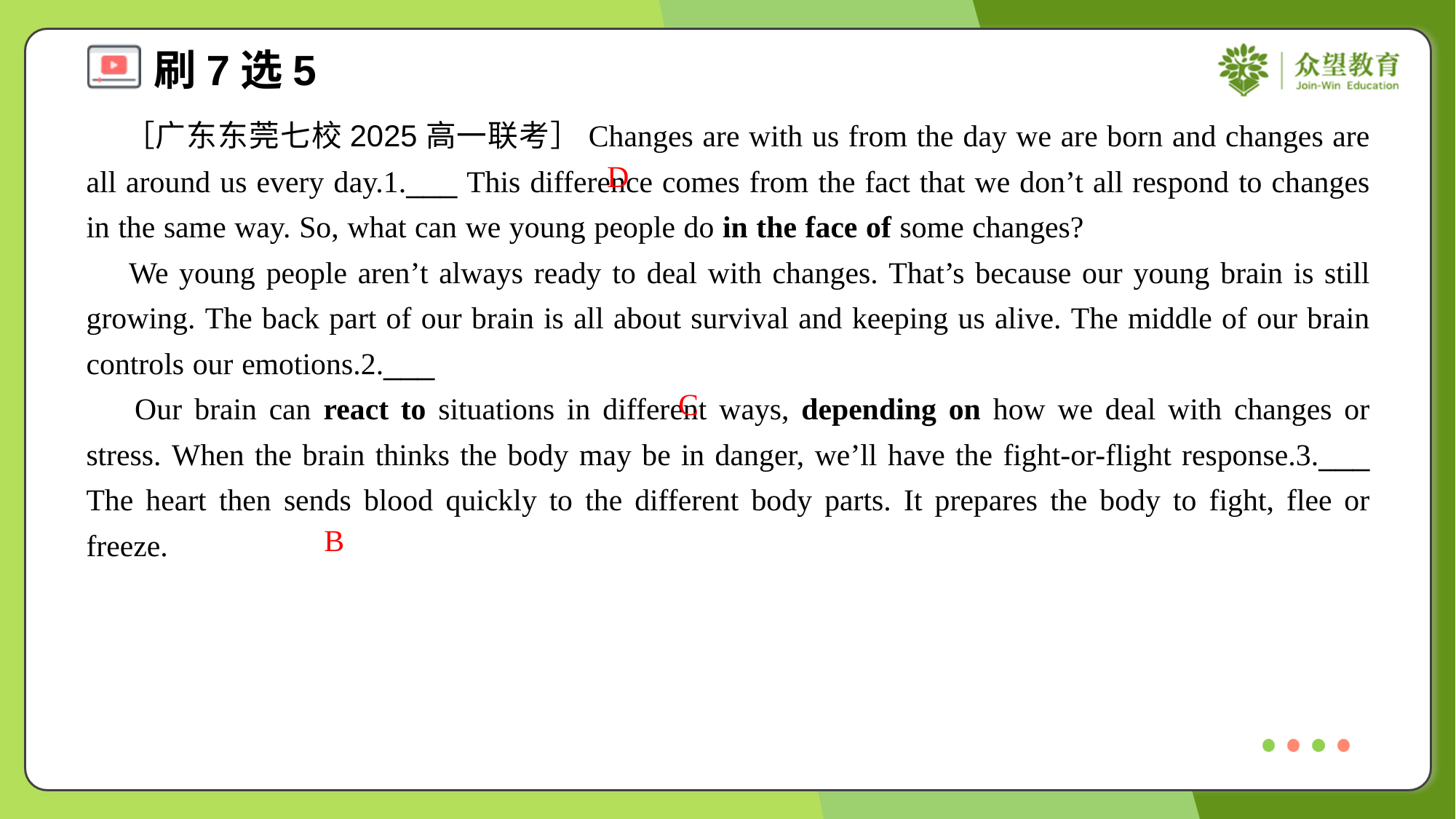

［广东东莞七校2025高一联考］Changes are with us from the day we are born and changes are all around us every day.1.___ This difference comes from the fact that we don’t all respond to changes in the same way. So, what can we young people do in the face of some changes?
    We young people aren’t always ready to deal with changes. That’s because our young brain is still growing. The back part of our brain is all about survival and keeping us alive. The middle of our brain controls our emotions.2.___
    Our brain can react to situations in different ways, depending on how we deal with changes or stress. When the brain thinks the body may be in danger, we’ll have the fight-or-flight response.3.___ The heart then sends blood quickly to the different body parts. It prepares the body to fight, flee or freeze.

D
C
B